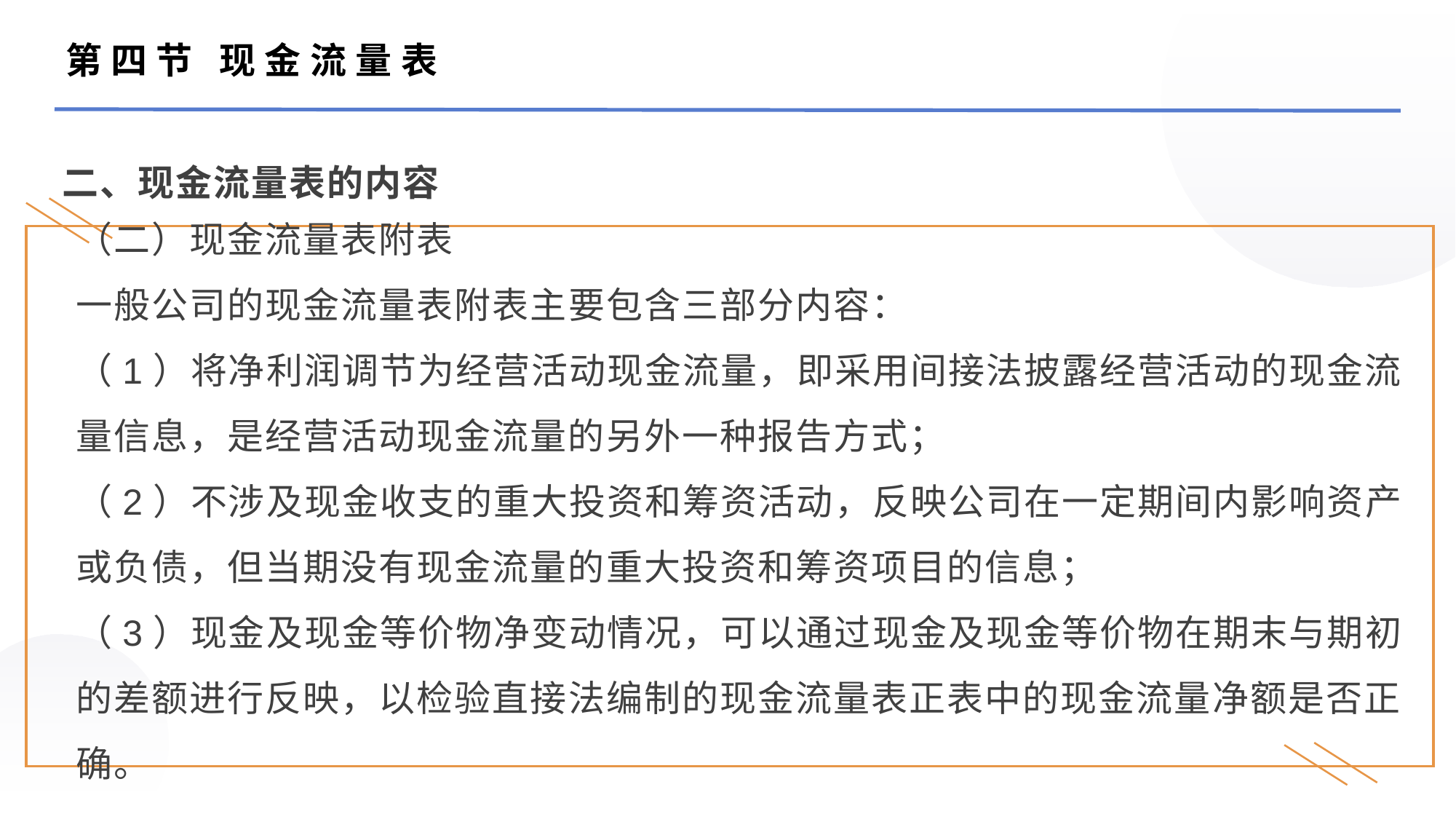

第四节 现金流量表
二、现金流量表的内容

（二）现金流量表附表
一般公司的现金流量表附表主要包含三部分内容：
（1）将净利润调节为经营活动现金流量，即采用间接法披露经营活动的现金流量信息，是经营活动现金流量的另外一种报告方式；
（2）不涉及现金收支的重大投资和筹资活动，反映公司在一定期间内影响资产或负债，但当期没有现金流量的重大投资和筹资项目的信息；
（3）现金及现金等价物净变动情况，可以通过现金及现金等价物在期末与期初的差额进行反映，以检验直接法编制的现金流量表正表中的现金流量净额是否正确。

22